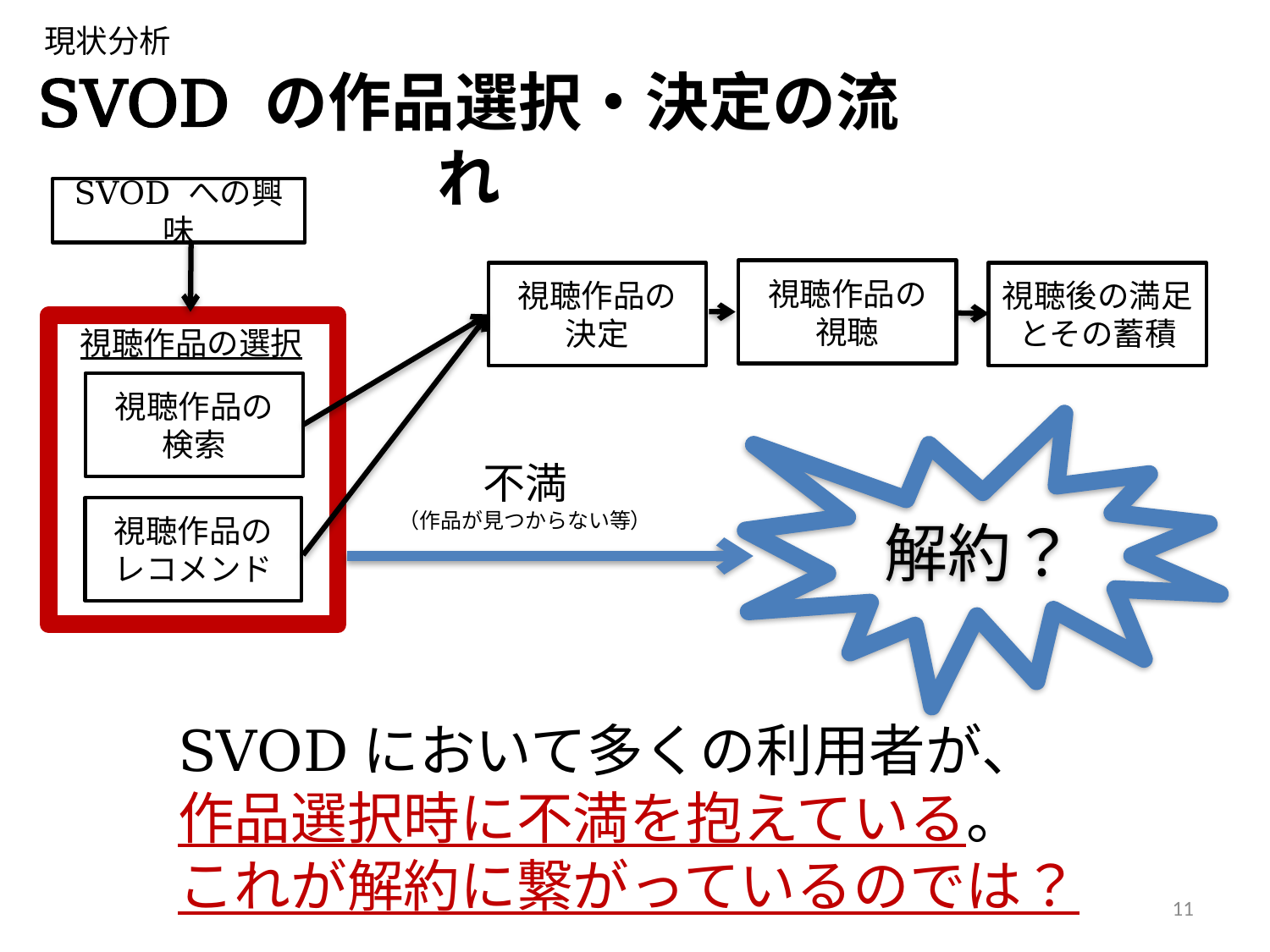

現状分析
SVOD の作品選択・決定の流れ
SVOD への興味
視聴作品の
視聴
視聴作品の
決定
視聴後の満足とその蓄積

視聴作品の選択
視聴作品の
検索
解約？
不満
（作品が見つからない等）
視聴作品の
レコメンド
SVODにおいて多くの利用者が、
作品選択時に不満を抱えている。
これが解約に繋がっているのでは？
11